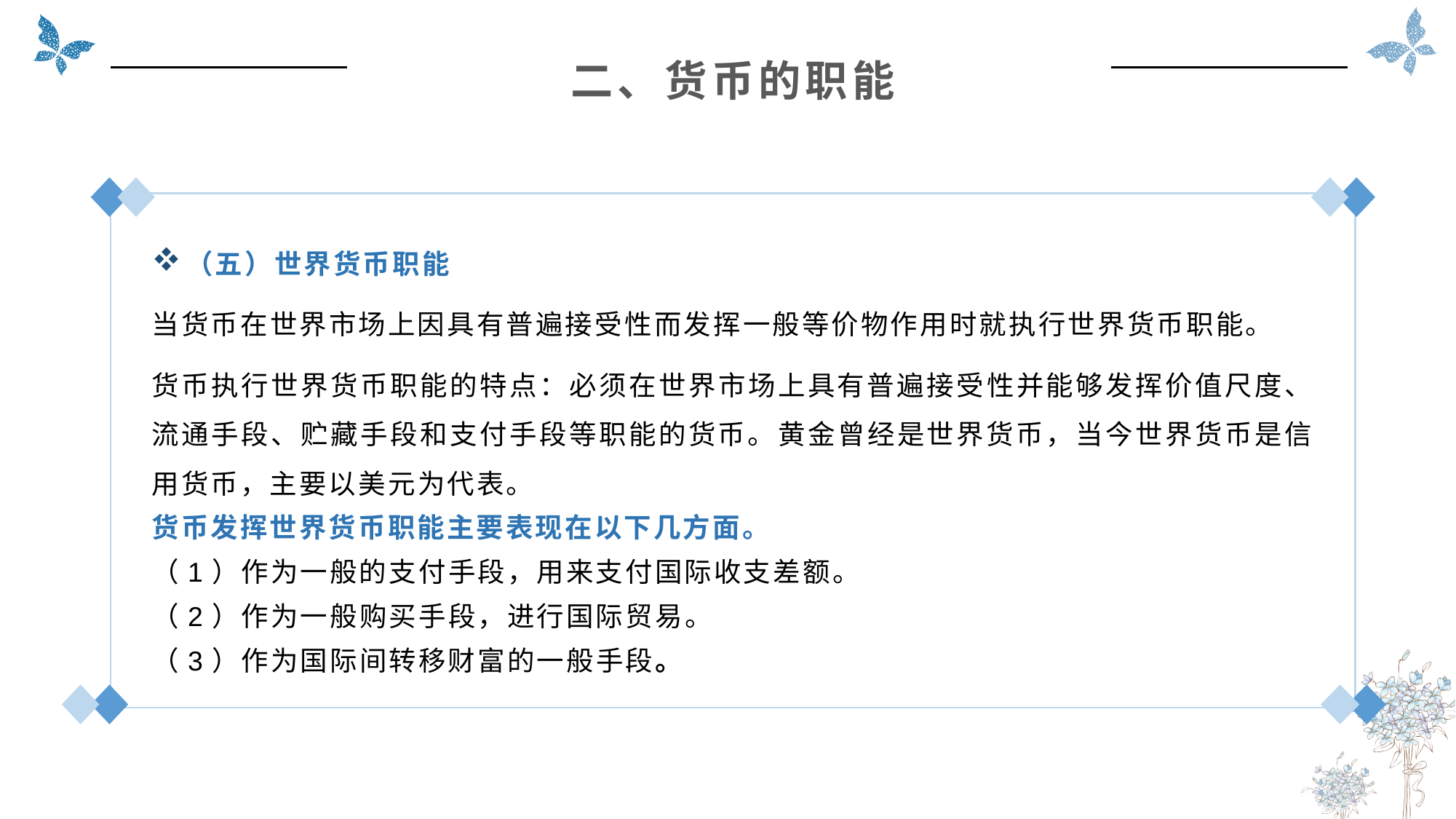

二、货币的职能

（五）世界货币职能
当货币在世界市场上因具有普遍接受性而发挥一般等价物作用时就执行世界货币职能。
货币执行世界货币职能的特点：必须在世界市场上具有普遍接受性并能够发挥价值尺度、流通手段、贮藏手段和支付手段等职能的货币。黄金曾经是世界货币，当今世界货币是信用货币，主要以美元为代表。
货币发挥世界货币职能主要表现在以下几方面。
（1）作为一般的支付手段，用来支付国际收支差额。
（2）作为一般购买手段，进行国际贸易。
（3）作为国际间转移财富的一般手段。